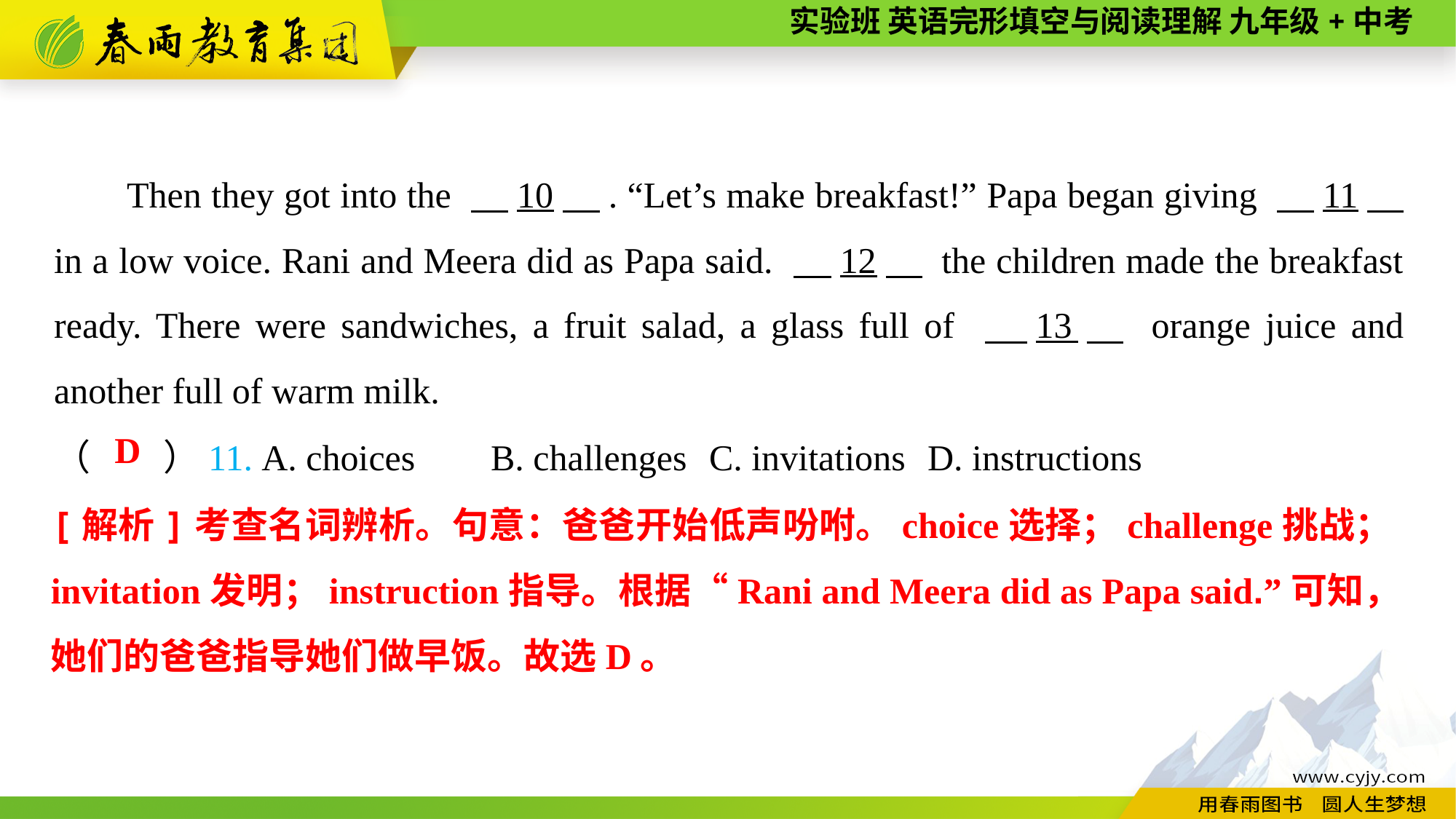

Then they got into the 　10　. “Let’s make breakfast!” Papa began giving 　11　 in a low voice. Rani and Meera did as Papa said. 　12　 the children made the breakfast ready. There were sandwiches, a fruit salad, a glass full of 　13　 orange juice and another full of warm milk.
（　　）11. A. choices	B. challenges	C. invitations	D. instructions
D
[解析]考查名词辨析。句意：爸爸开始低声吩咐。choice选择；challenge挑战；invitation发明；instruction指导。根据“Rani and Meera did as Papa said.”可知，她们的爸爸指导她们做早饭。故选D。